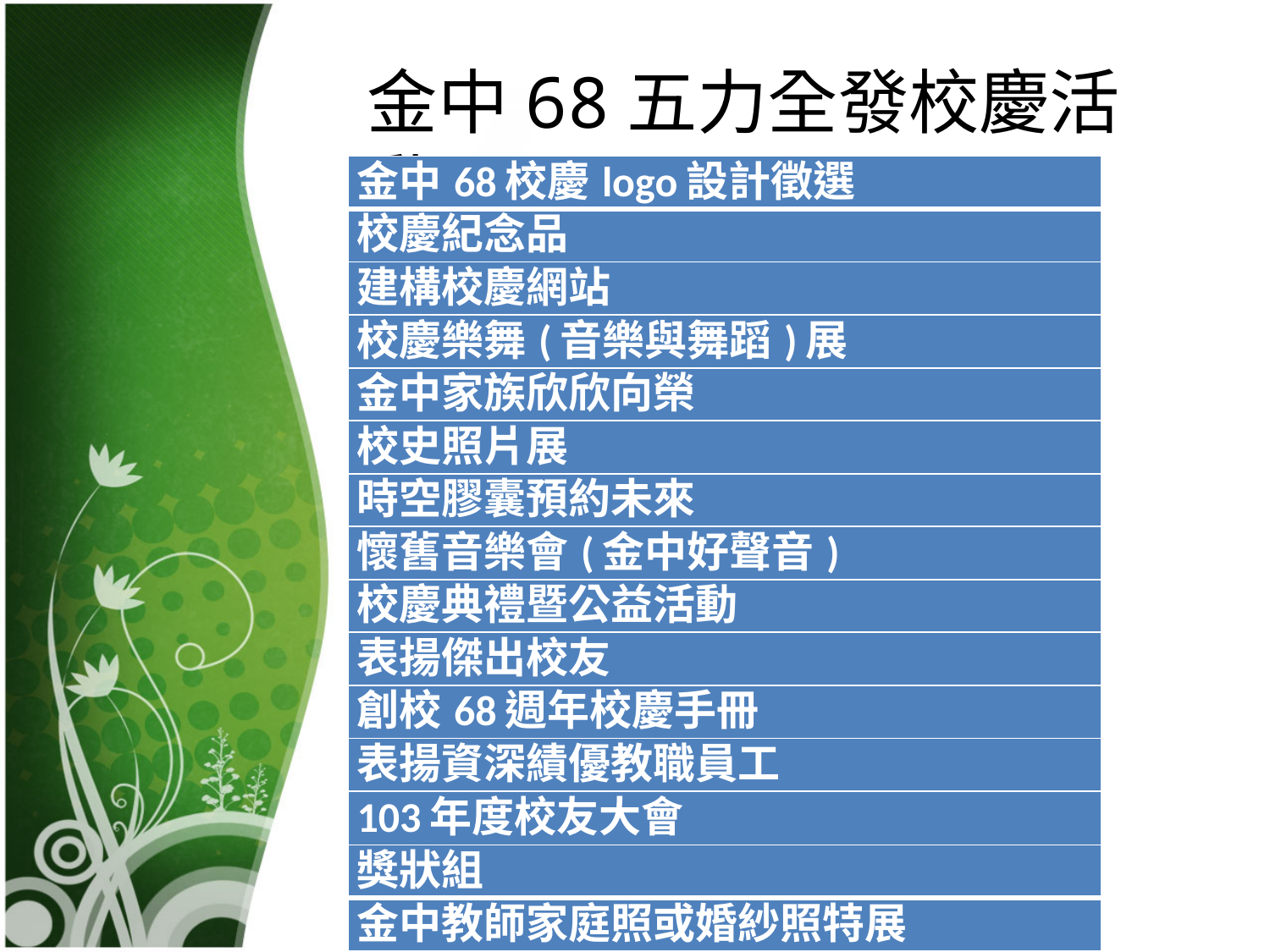

金中68五力全發校慶活動

| 金中68校慶logo設計徵選 |
| --- |
| 校慶紀念品 |
| 建構校慶網站 |
| 校慶樂舞(音樂與舞蹈)展 |
| 金中家族欣欣向榮 |
| 校史照片展 |
| 時空膠囊預約未來 |
| 懷舊音樂會(金中好聲音) |
| 校慶典禮暨公益活動 |
| 表揚傑出校友 |
| 創校68週年校慶手冊 |
| 表揚資深績優教職員工 |
| 103年度校友大會 |
| 獎狀組 |
| 金中教師家庭照或婚紗照特展 |